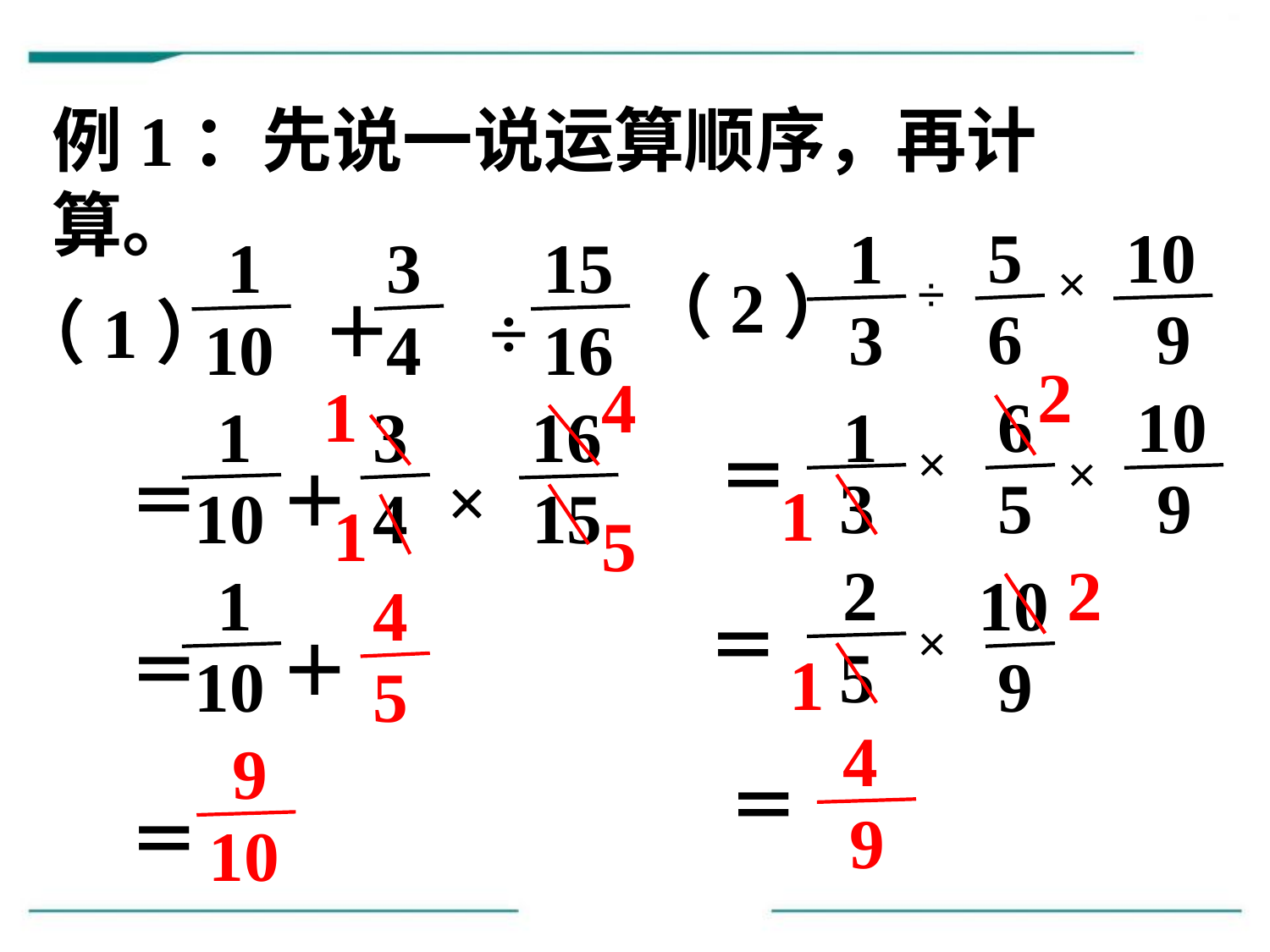

例1：先说一说运算顺序，再计算。

（1）      ＋     ÷
      ＝     ＋     ×
      ＝     ＋
      ＝
5
6
10
9
1
3
3
4
15
16
1
10
×
（2）
÷
2
4
1
6
5
10
9
1
10
3
4
16
15
1
3
＝
×
×
1
1
5
2
5
2
1
10
10
9
4
5
＝
×
1
4
9
9
10
＝